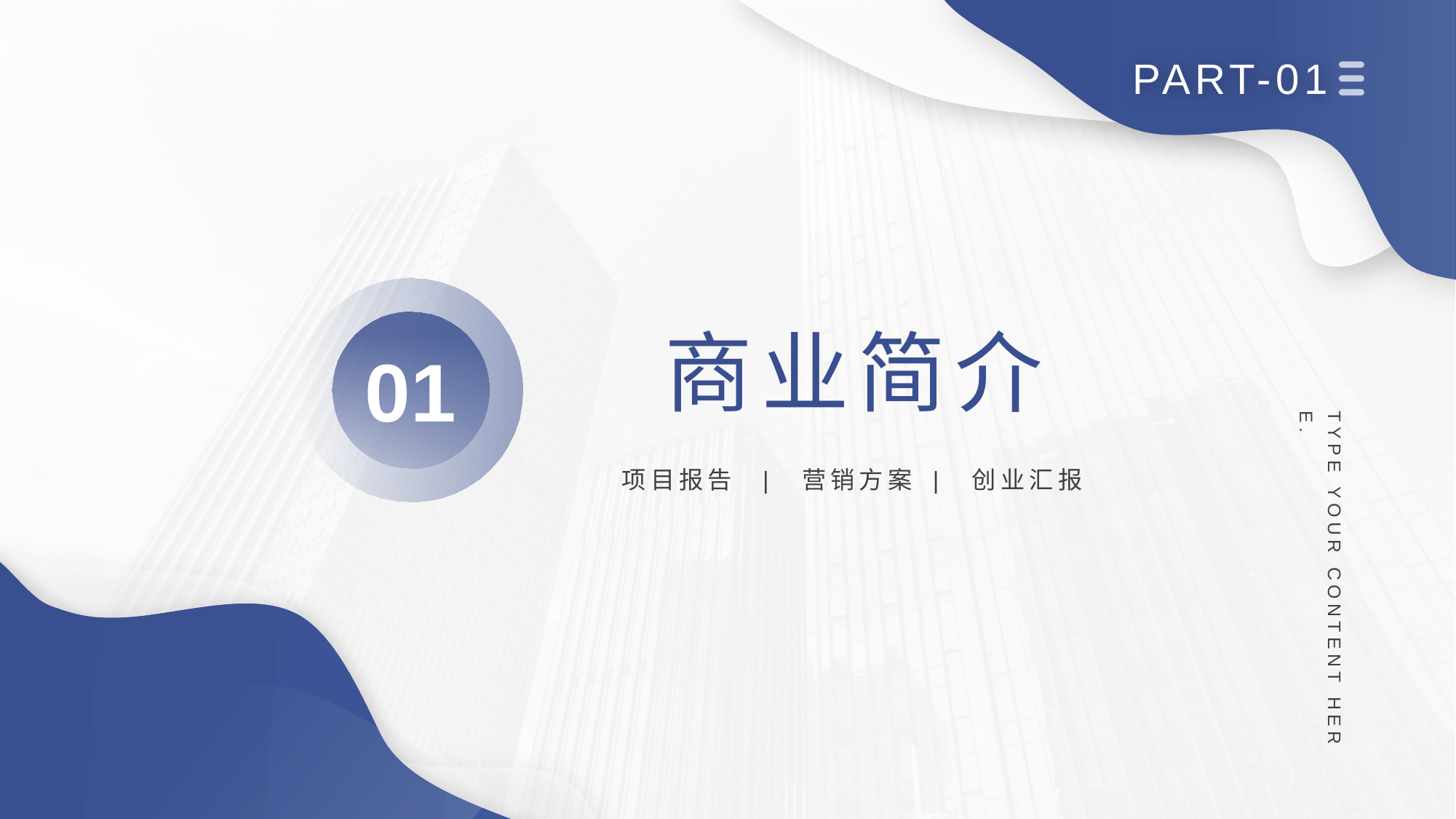

PART-01

01
商业简介
项目报告  |  营销方案 |  创业汇报

TYPE YOUR CONTENT HERE.